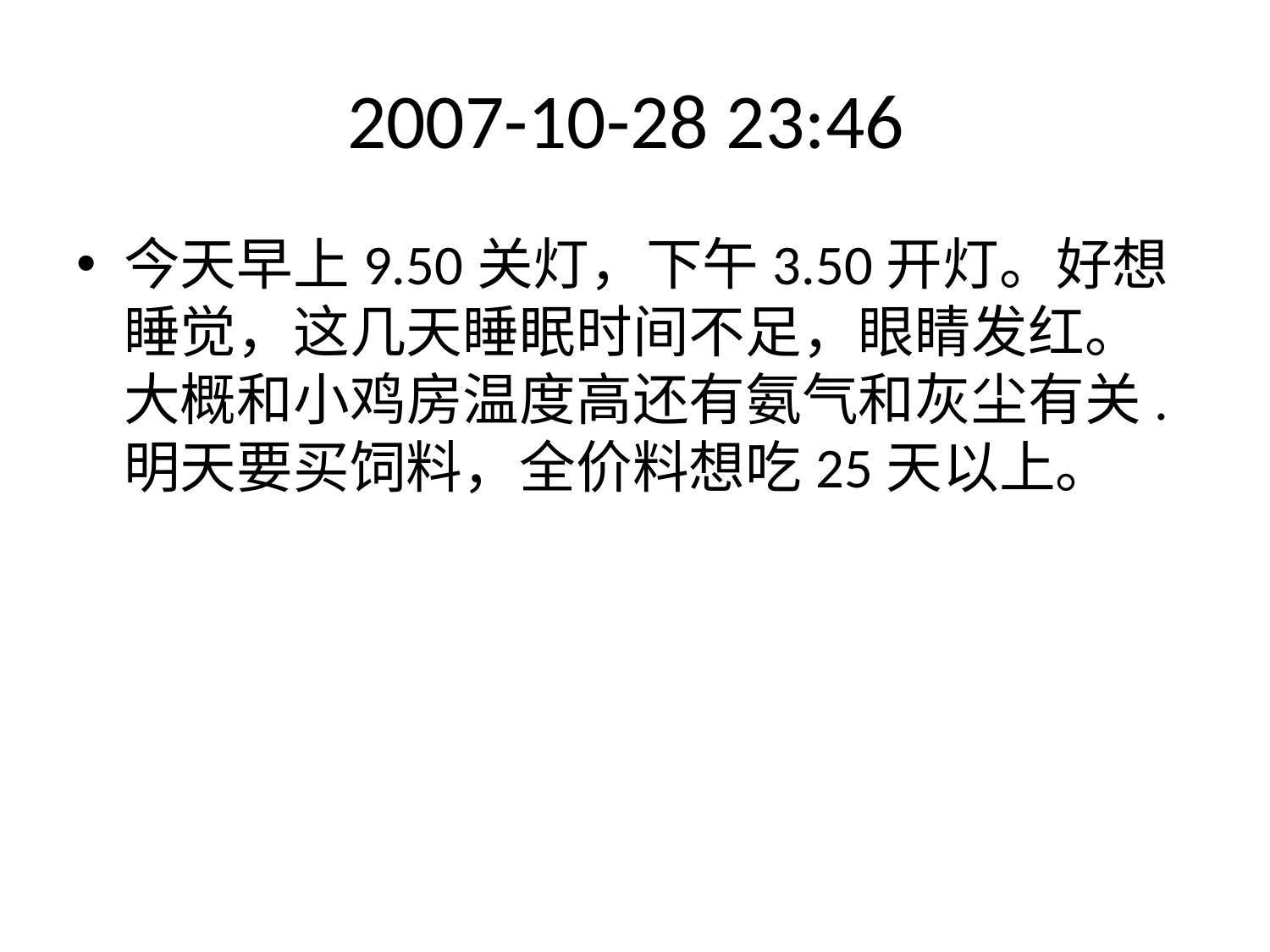

# 2007-10-28 23:46
今天早上9.50关灯，下午3.50开灯。好想睡觉，这几天睡眠时间不足，眼睛发红。大概和小鸡房温度高还有氨气和灰尘有关.明天要买饲料，全价料想吃25天以上。